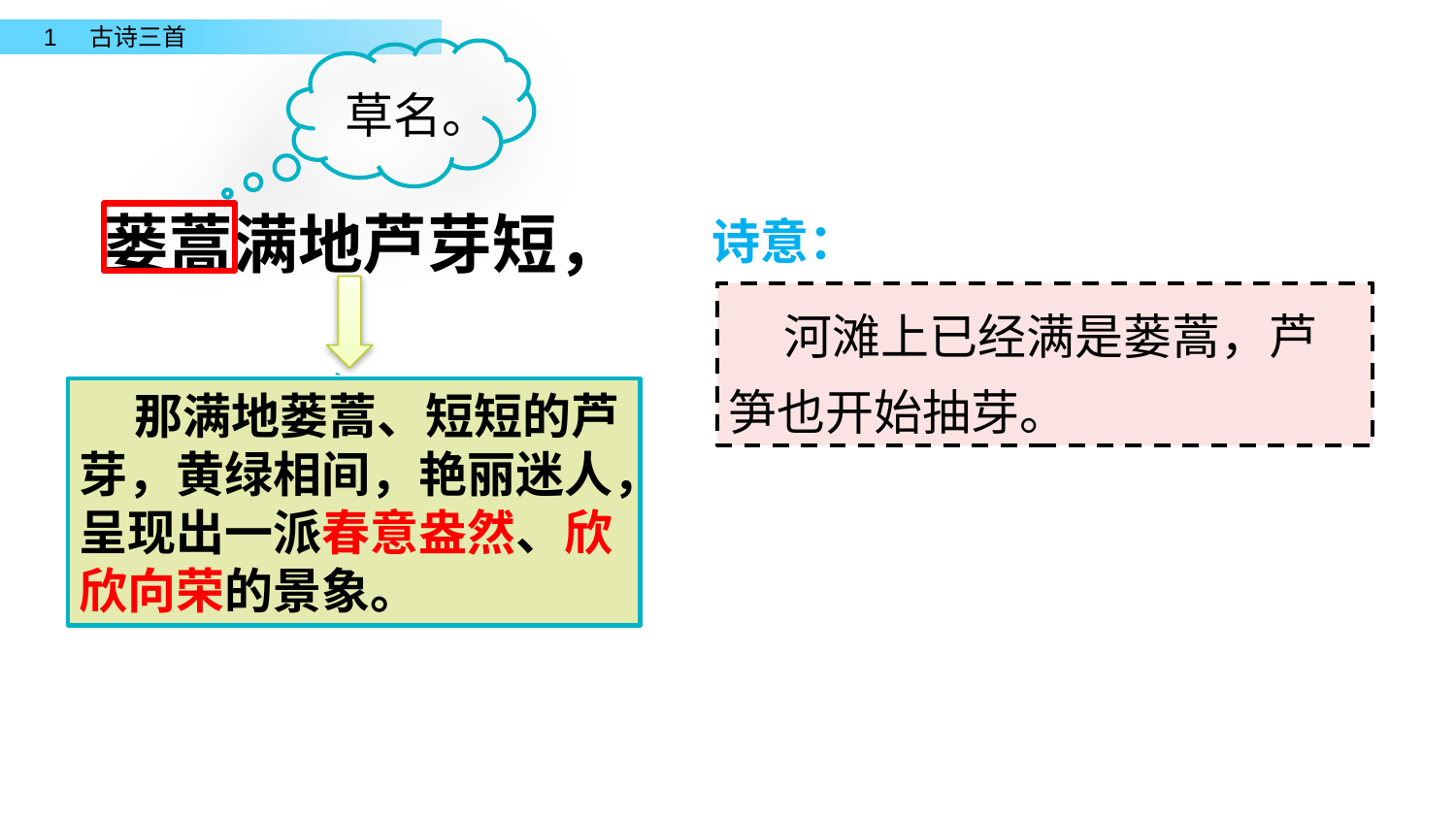

草名。
蒌蒿满地芦芽短，
诗意：

    河滩上已经满是蒌蒿，芦笋也开始抽芽。
    那满地蒌蒿、短短的芦芽，黄绿相间，艳丽迷人，呈现出一派春意盎然、欣欣向荣的景象。